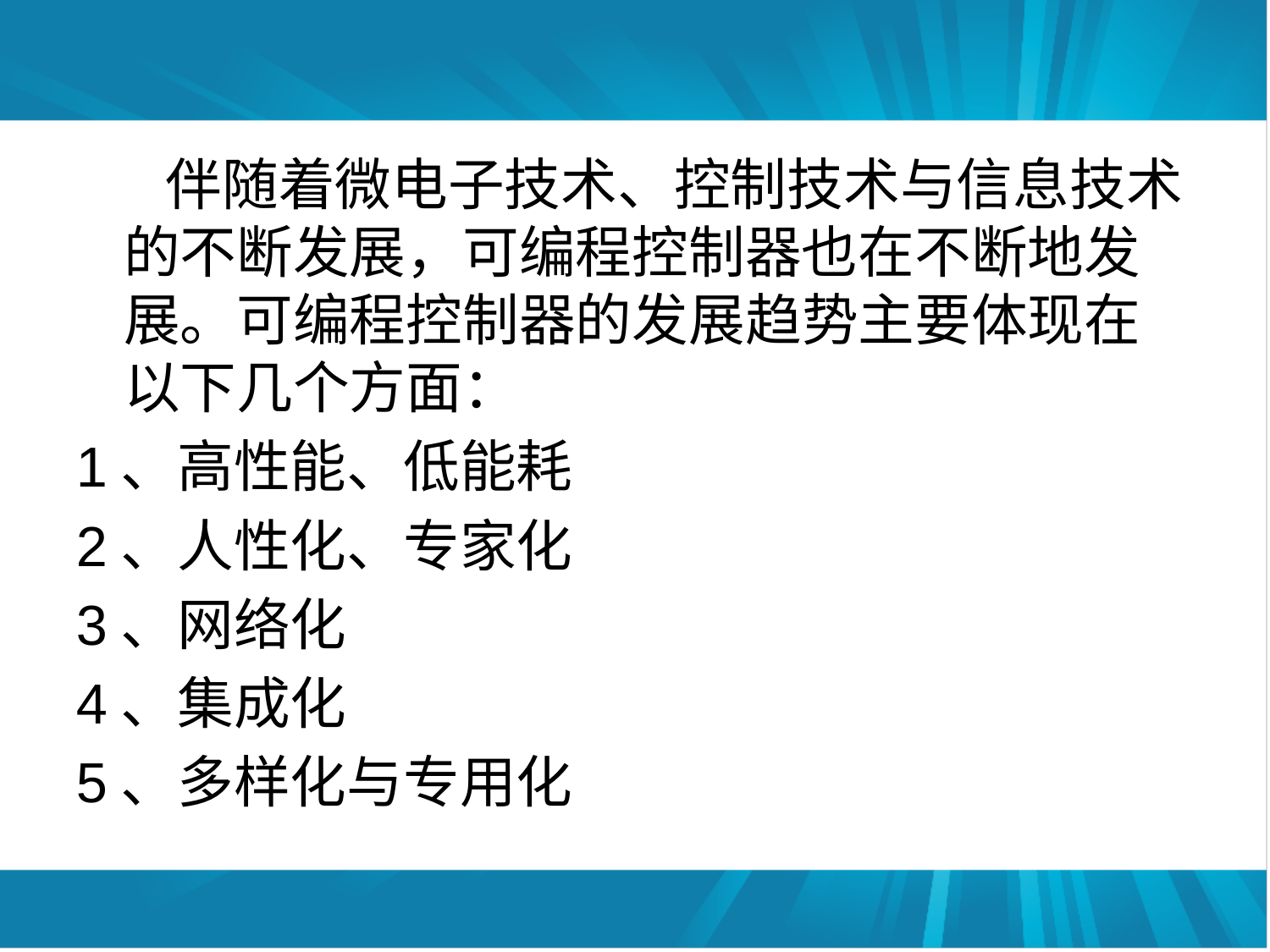

#
      伴随着微电子技术、控制技术与信息技术的不断发展，可编程控制器也在不断地发展。可编程控制器的发展趋势主要体现在以下几个方面：
1、高性能、低能耗
2、人性化、专家化
3、网络化
4、集成化
5、多样化与专用化